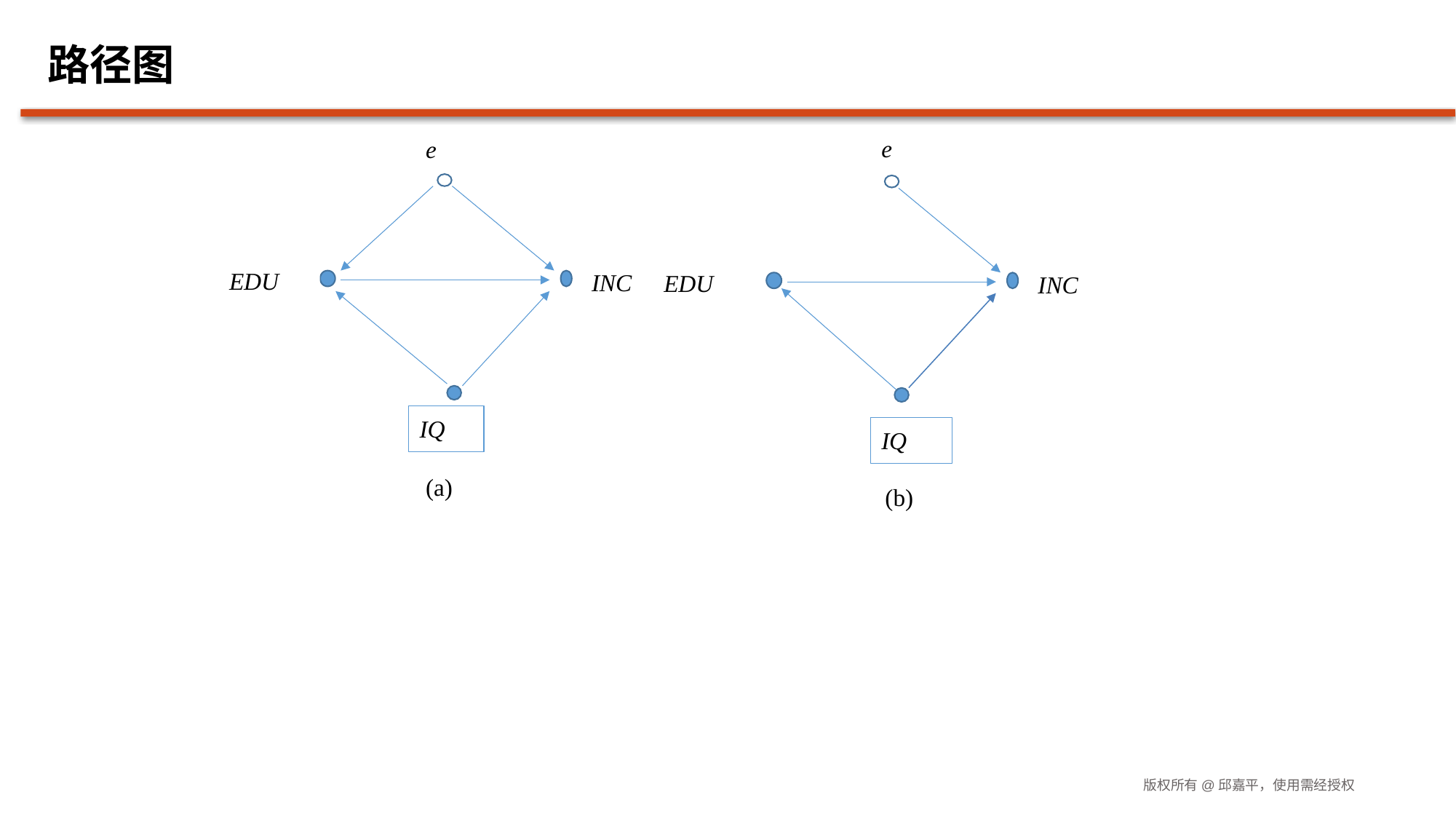

# 路径图
e
EDU
INC

IQ
e

EDU
INC

IQ
(a)
(b)

版权所有@邱嘉平，使用需经授权